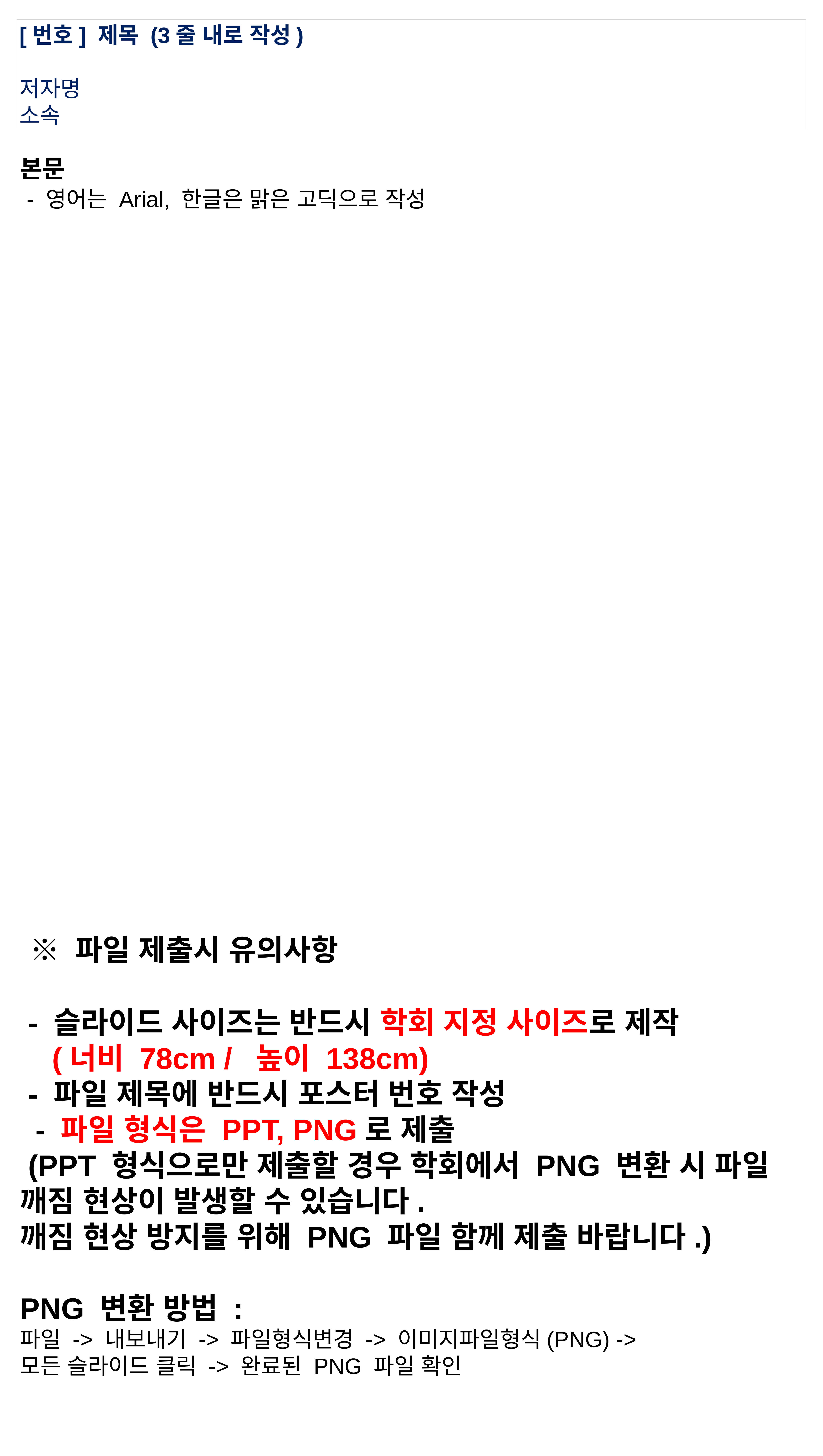

[번호] 제목 (3줄 내로 작성)

저자명
소속
본문
 - 영어는 Arial, 한글은 맑은 고딕으로 작성

 ※ 파일 제출시 유의사항

 - 슬라이드 사이즈는 반드시 학회 지정 사이즈로 제작
   (너비 78cm /  높이 138cm)
 - 파일 제목에 반드시 포스터 번호 작성
 - 파일 형식은 PPT, PNG로 제출
 (PPT 형식으로만 제출할 경우 학회에서 PNG 변환 시 파일 깨짐 현상이 발생할 수 있습니다.
깨짐 현상 방지를 위해 PNG 파일 함께 제출 바랍니다.)
PNG 변환 방법 :
파일 -> 내보내기 -> 파일형식변경 -> 이미지파일형식(PNG) ->
모든 슬라이드 클릭 -> 완료된 PNG 파일 확인